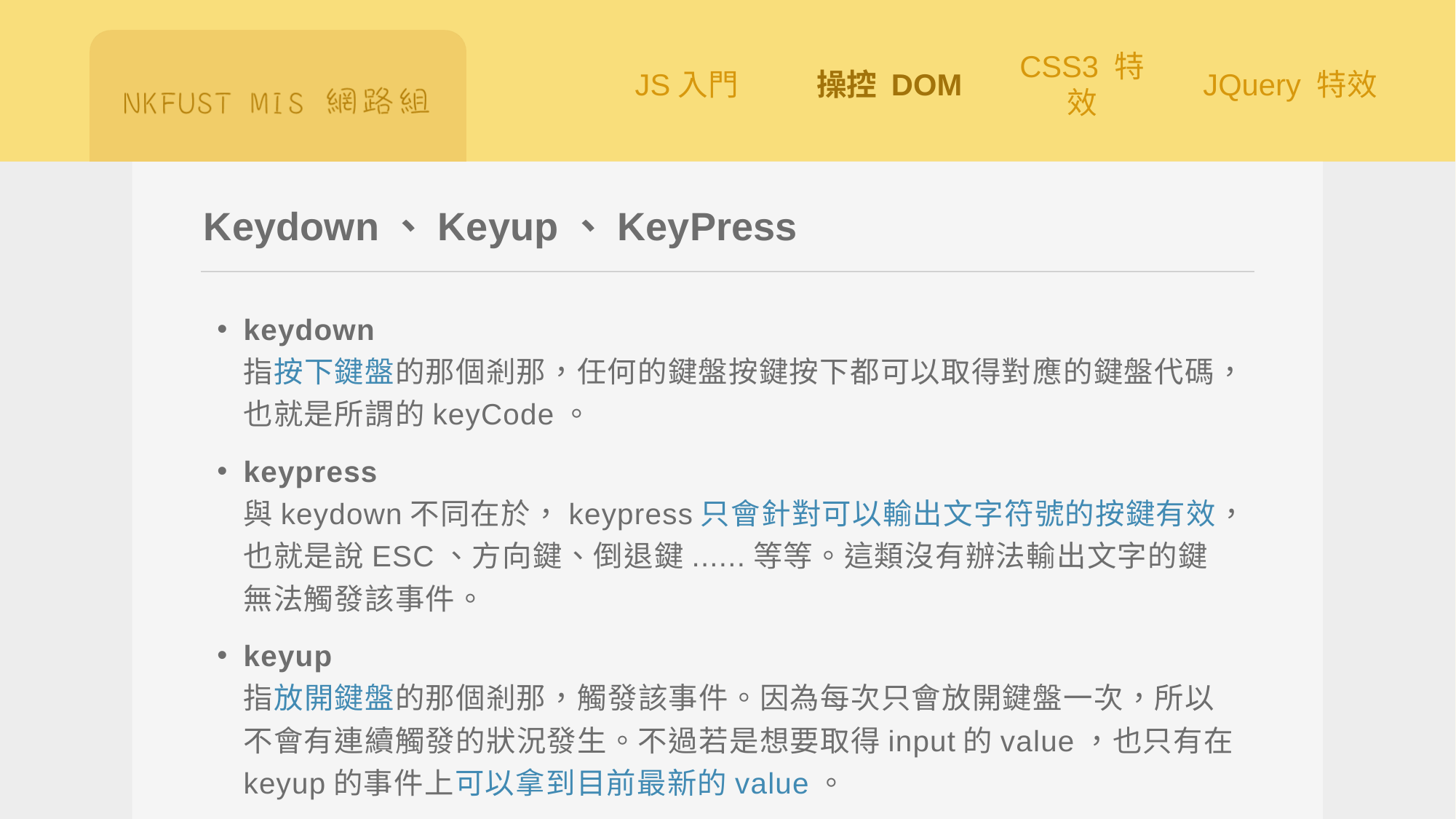

# Keydown、Keyup、KeyPress
keydown
指按下鍵盤的那個剎那，任何的鍵盤按鍵按下都可以取得對應的鍵盤代碼，也就是所謂的keyCode。
keypress
與keydown不同在於，keypress只會針對可以輸出文字符號的按鍵有效，也就是說ESC、方向鍵、倒退鍵......等等。這類沒有辦法輸出文字的鍵無法觸發該事件。
keyup
指放開鍵盤的那個剎那，觸發該事件。因為每次只會放開鍵盤一次，所以不會有連續觸發的狀況發生。不過若是想要取得input的value，也只有在keyup的事件上可以拿到目前最新的value。